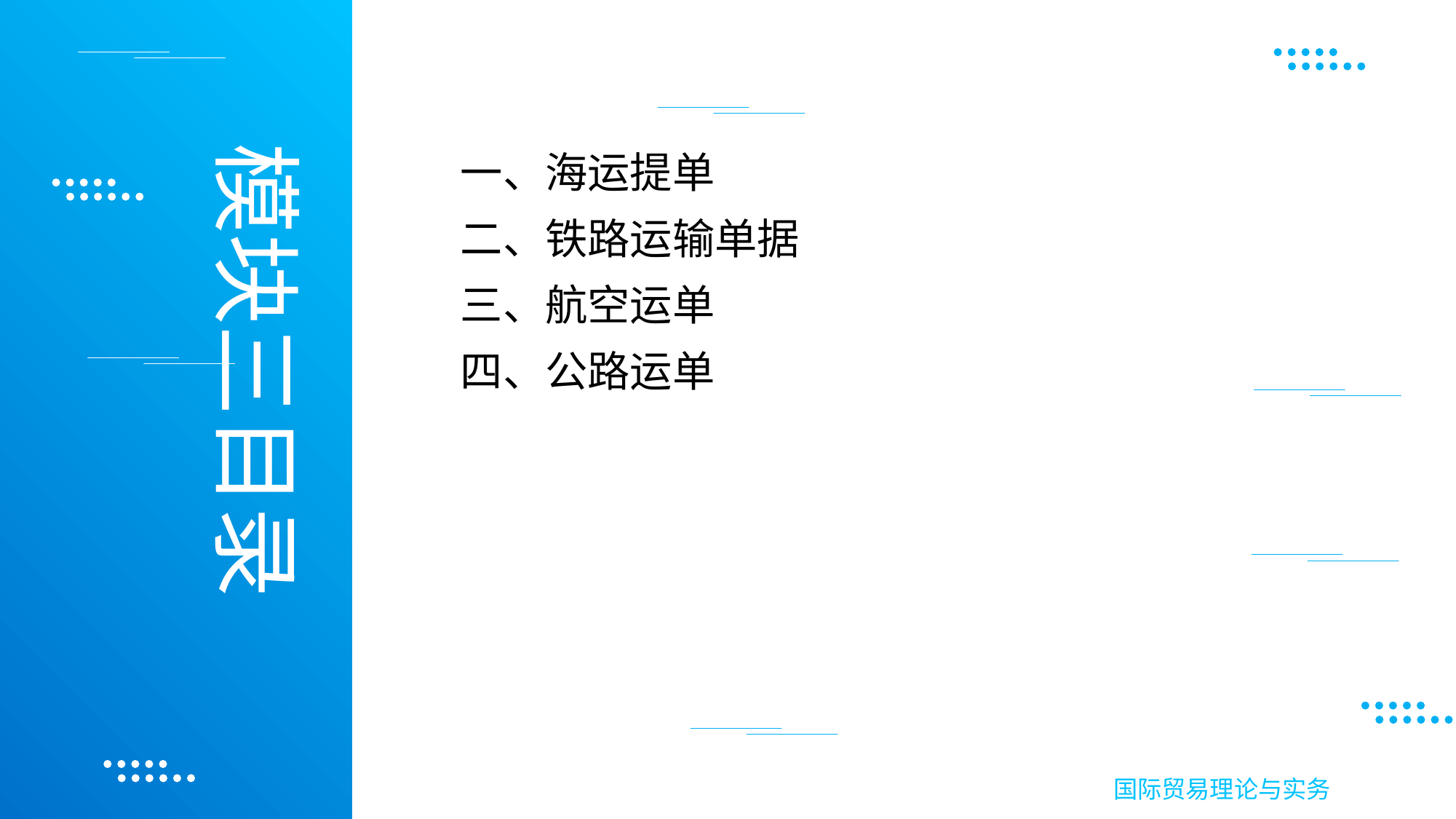

一、海运提单
二、铁路运输单据
三、航空运单
四、公路运单

模块三目录

国际贸易理论与实务